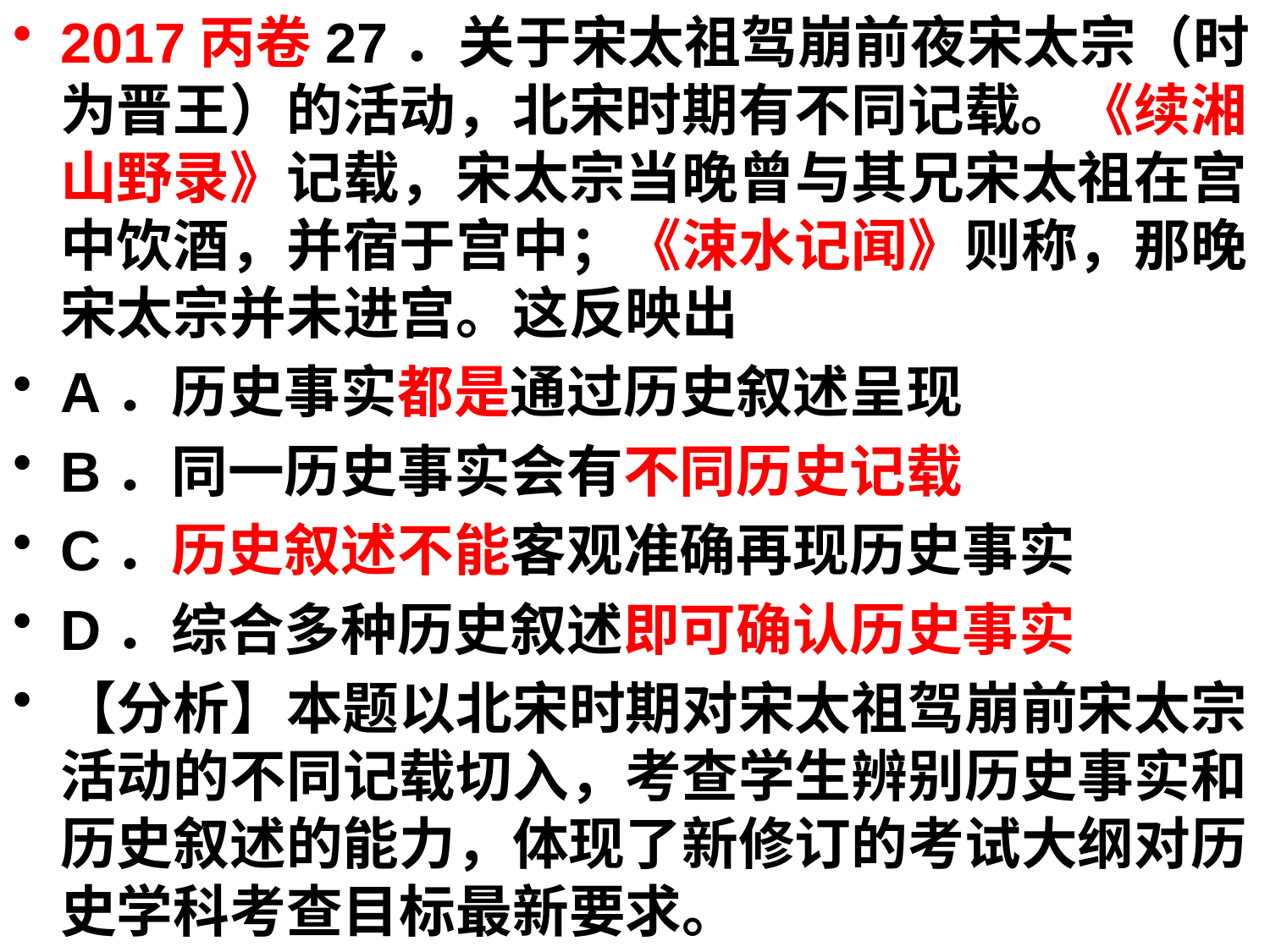

2017丙卷27．关于宋太祖驾崩前夜宋太宗（时为晋王）的活动，北宋时期有不同记载。《续湘山野录》记载，宋太宗当晚曾与其兄宋太祖在宫中饮酒，并宿于宫中；《涑水记闻》则称，那晚宋太宗并未进宫。这反映出
A．历史事实都是通过历史叙述呈现
B．同一历史事实会有不同历史记载
C．历史叙述不能客观准确再现历史事实
D．综合多种历史叙述即可确认历史事实
【分析】本题以北宋时期对宋太祖驾崩前宋太宗活动的不同记载切入，考查学生辨别历史事实和历史叙述的能力，体现了新修订的考试大纲对历史学科考查目标最新要求。